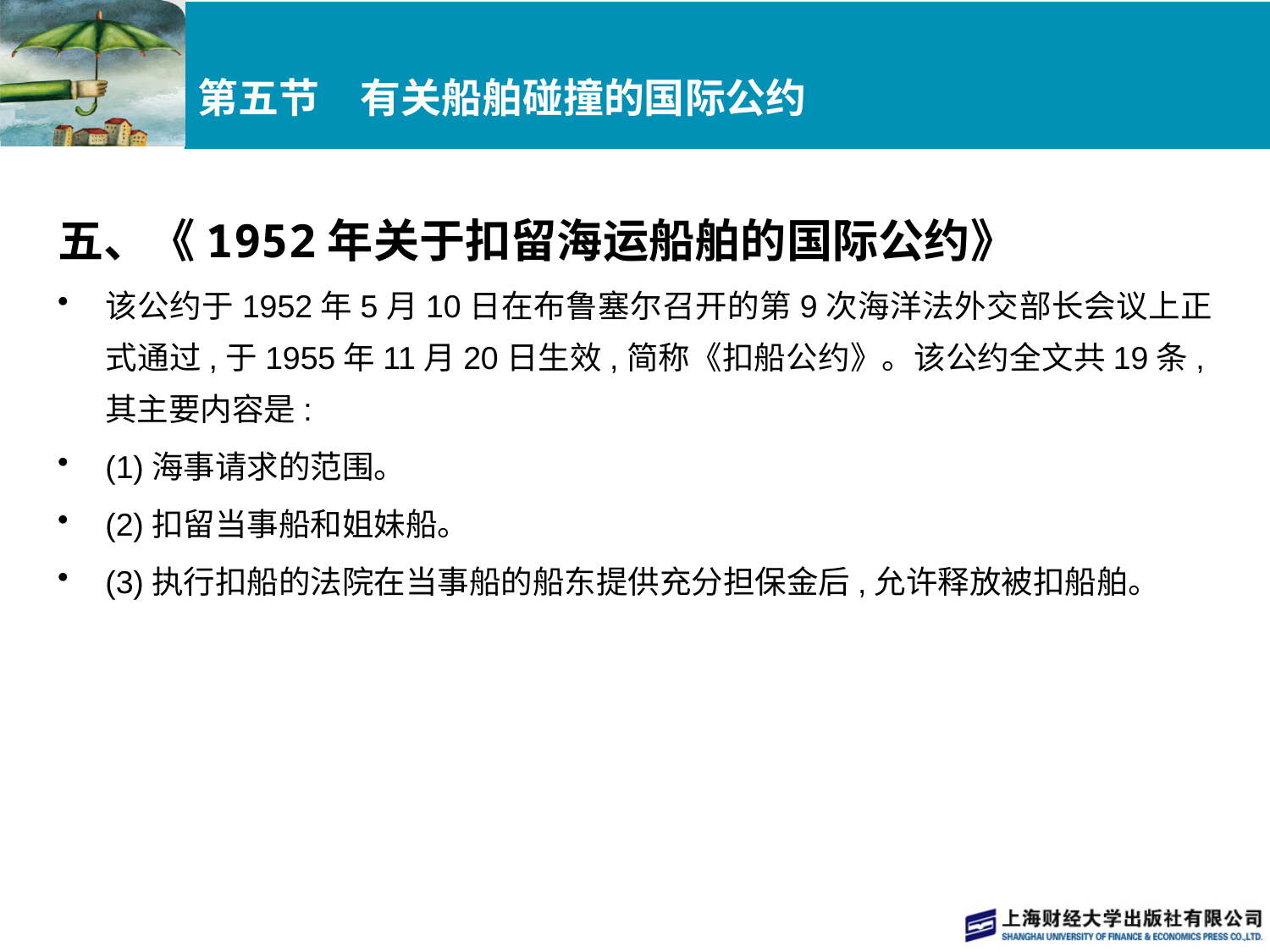

# 第五节　有关船舶碰撞的国际公约
五、《1952年关于扣留海运船舶的国际公约》
该公约于1952年5月10日在布鲁塞尔召开的第9次海洋法外交部长会议上正式通过,于1955年11月20日生效,简称《扣船公约》。该公约全文共19条,其主要内容是:
(1)海事请求的范围。
(2)扣留当事船和姐妹船。
(3)执行扣船的法院在当事船的船东提供充分担保金后,允许释放被扣船舶。